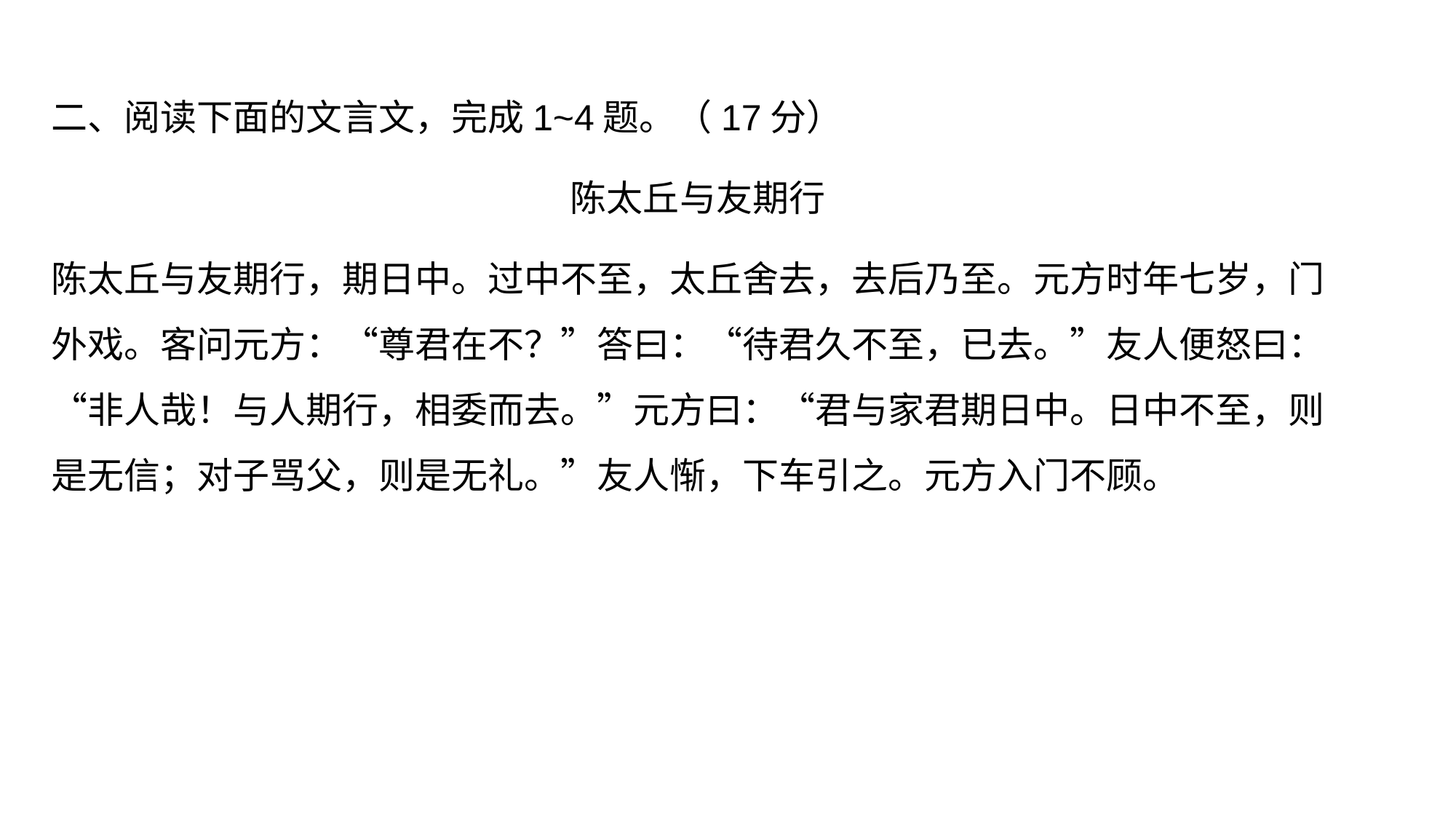

二、阅读下面的文言文，完成1~4题。（17分）
陈太丘与友期行
陈太丘与友期行，期日中。过中不至，太丘舍去，去后乃至。元方时年七岁，门外戏。客问元方：“尊君在不？”答曰：“待君久不至，已去。”友人便怒曰：“非人哉！与人期行，相委而去。”元方曰：“君与家君期日中。日中不至，则是无信；对子骂父，则是无礼。”友人惭，下车引之。元方入门不顾。